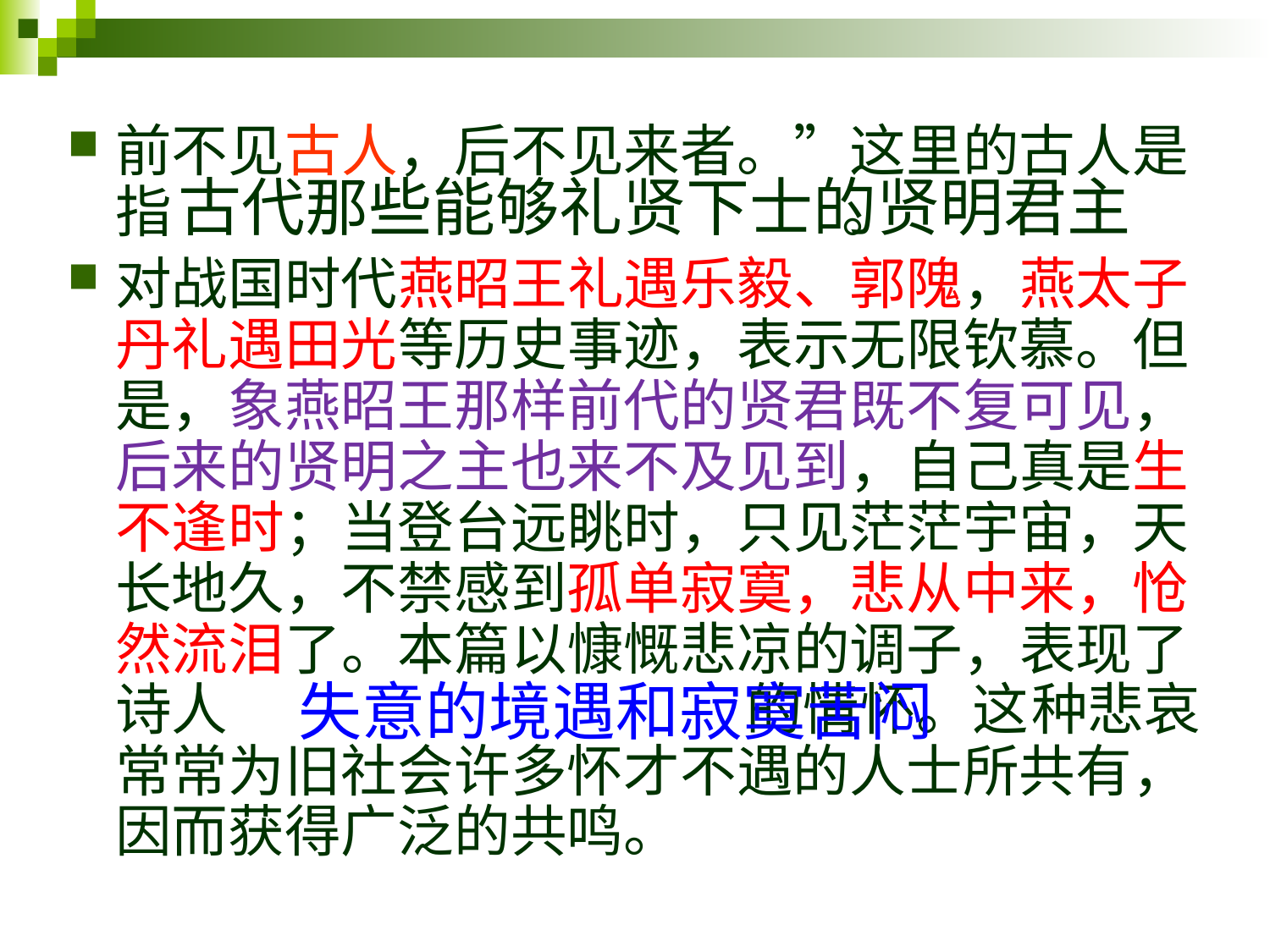

前不见古人，后不见来者。”这里的古人是指                                                     。
对战国时代燕昭王礼遇乐毅、郭隗，燕太子丹礼遇田光等历史事迹，表示无限钦慕。但是，象燕昭王那样前代的贤君既不复可见，后来的贤明之主也来不及见到，自己真是生不逢时；当登台远眺时，只见茫茫宇宙，天长地久，不禁感到孤单寂寞，悲从中来，怆然流泪了。本篇以慷慨悲凉的调子，表现了诗人                                         的情怀。这种悲哀常常为旧社会许多怀才不遇的人士所共有，因而获得广泛的共鸣。
古代那些能够礼贤下士的贤明君主
失意的境遇和寂寞苦闷